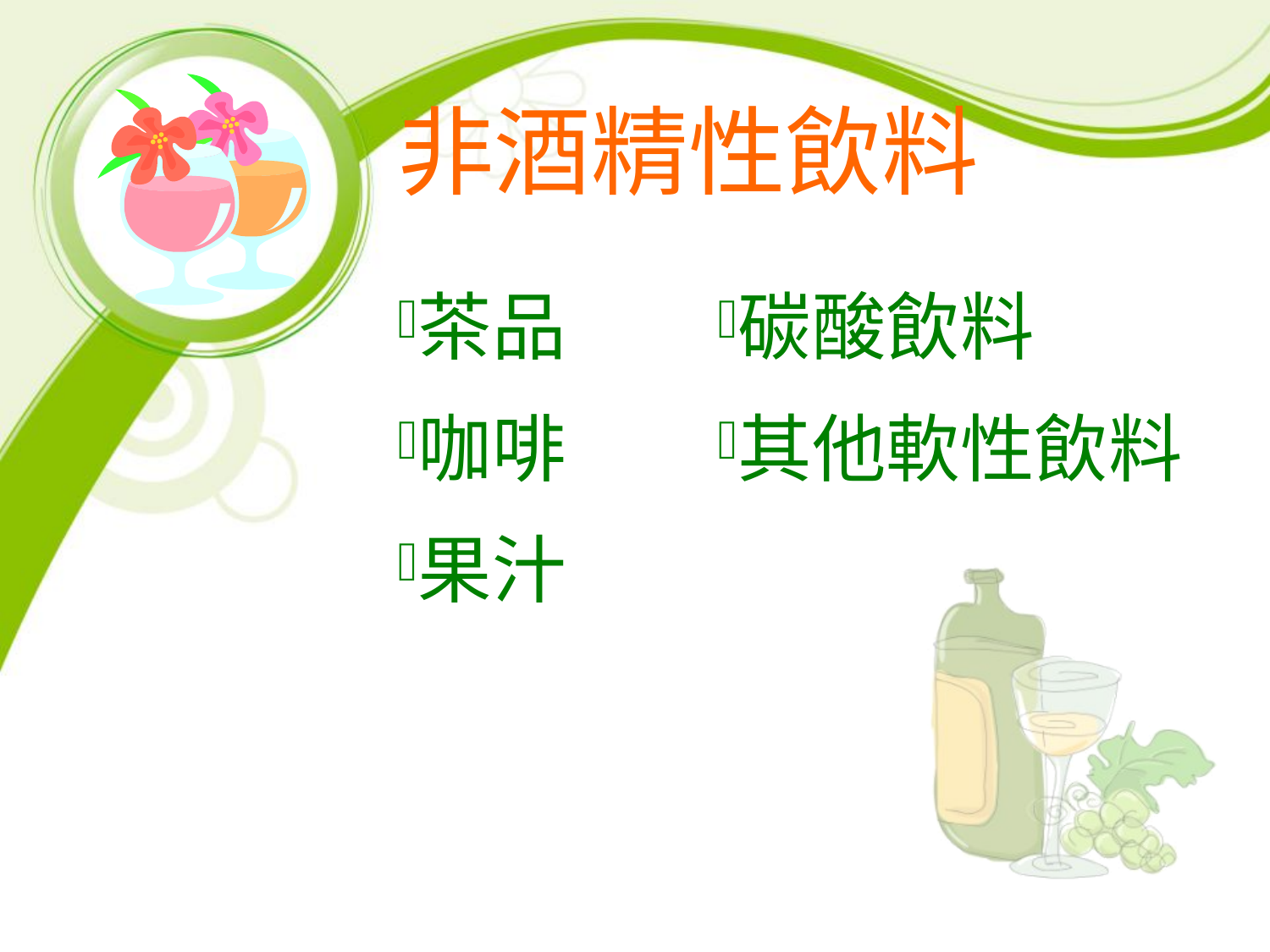

# 非酒精性飲料
茶品
咖啡
果汁
碳酸飲料
其他軟性飲料